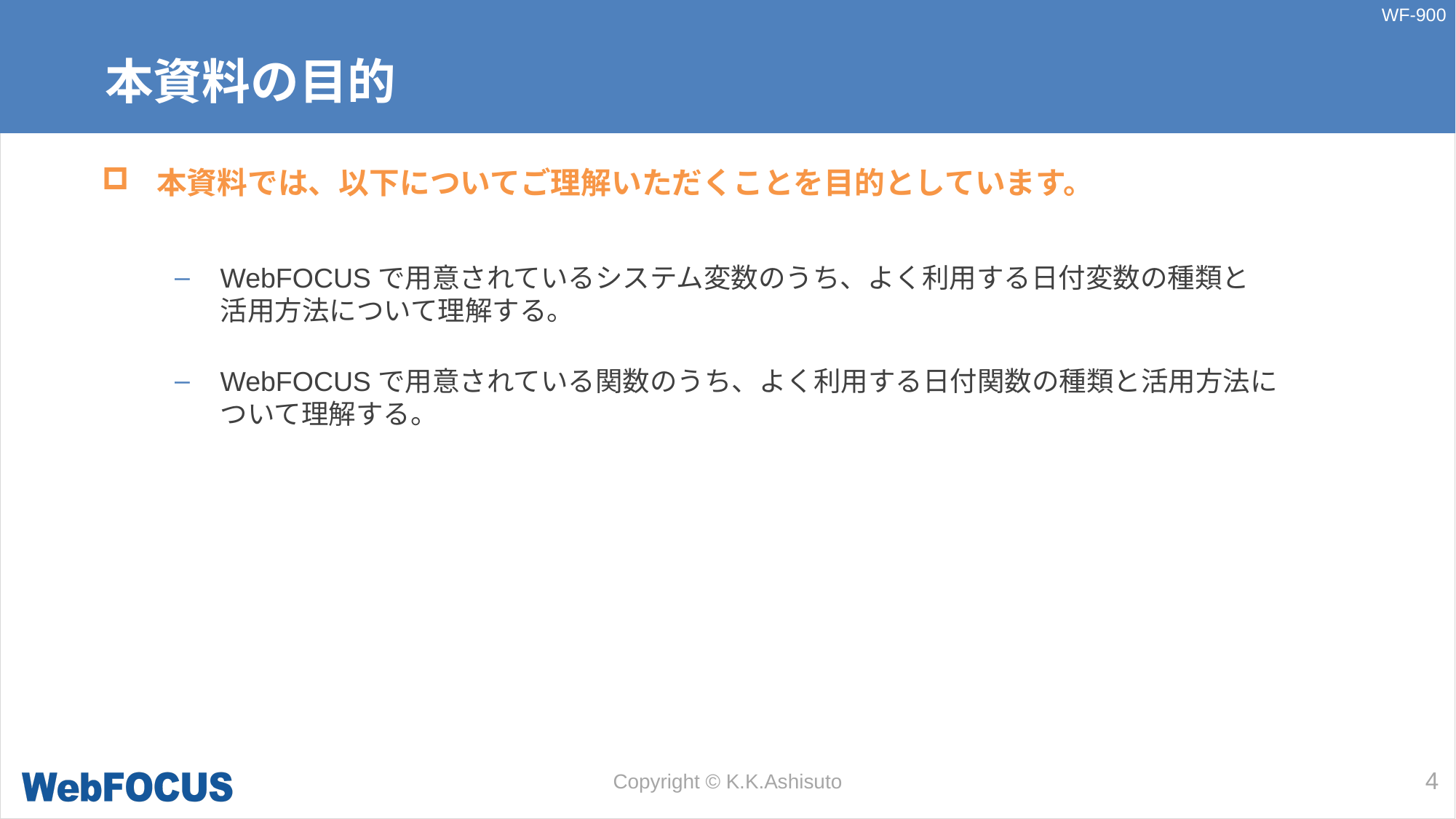

# 本資料の目的
本資料では、以下についてご理解いただくことを目的としています。

WebFOCUSで用意されているシステム変数のうち、よく利用する日付変数の種類と
活用方法について理解する。
WebFOCUSで用意されている関数のうち、よく利用する日付関数の種類と活用方法に
ついて理解する。